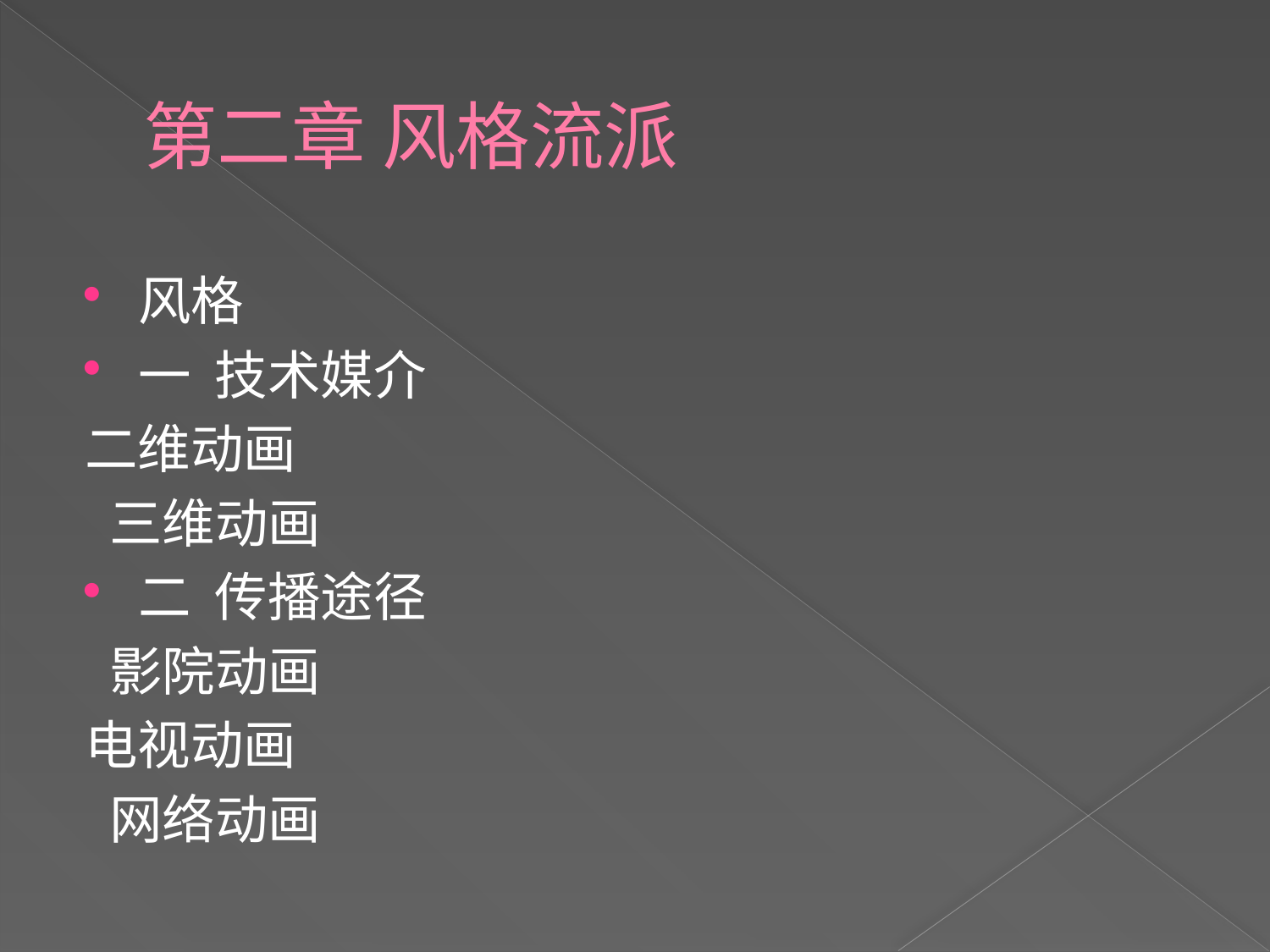

# 第二章 风格流派
风格
一  技术媒介
二维动画
 三维动画
二  传播途径
 影院动画
电视动画
 网络动画